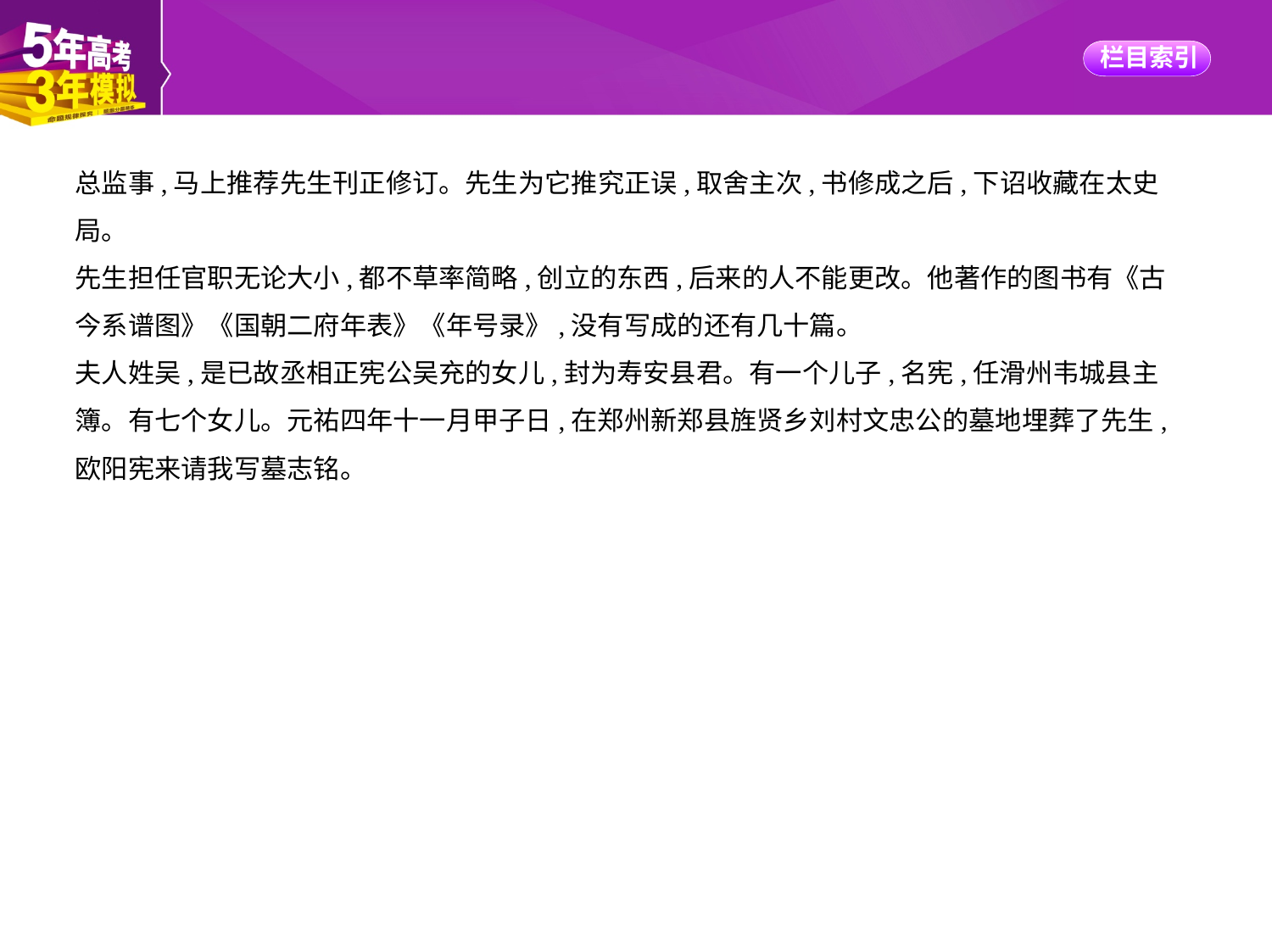

总监事,马上推荐先生刊正修订。先生为它推究正误,取舍主次,书修成之后,下诏收藏在太史局。
先生担任官职无论大小,都不草率简略,创立的东西,后来的人不能更改。他著作的图书有《古
今系谱图》《国朝二府年表》《年号录》,没有写成的还有几十篇。
夫人姓吴,是已故丞相正宪公吴充的女儿,封为寿安县君。有一个儿子,名宪,任滑州韦城县主
簿。有七个女儿。元祐四年十一月甲子日,在郑州新郑县旌贤乡刘村文忠公的墓地埋葬了先生,
欧阳宪来请我写墓志铭。